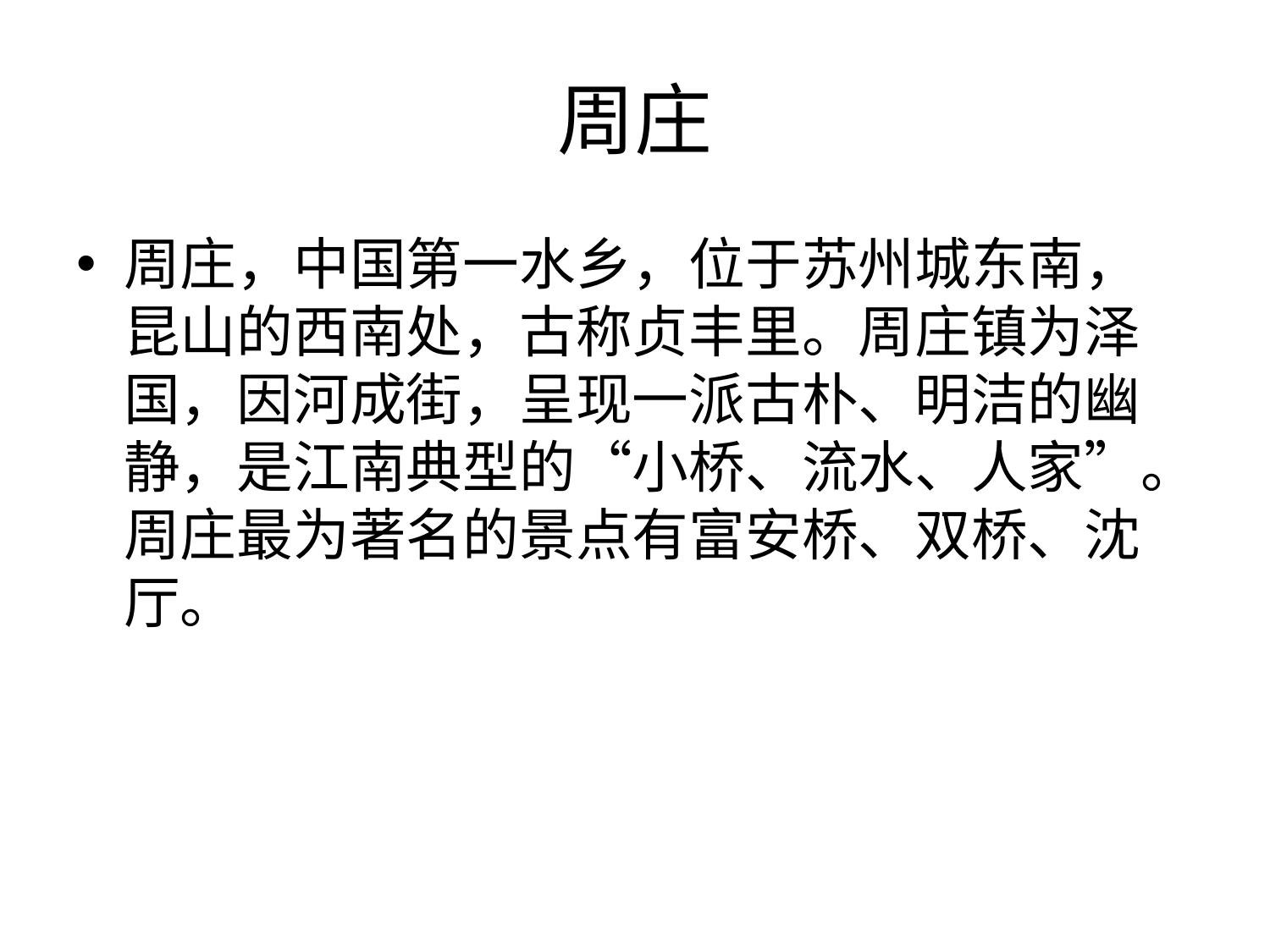

# 周庄
周庄，中国第一水乡，位于苏州城东南，昆山的西南处，古称贞丰里。周庄镇为泽国，因河成街，呈现一派古朴、明洁的幽静，是江南典型的“小桥、流水、人家”。周庄最为著名的景点有富安桥、双桥、沈厅。